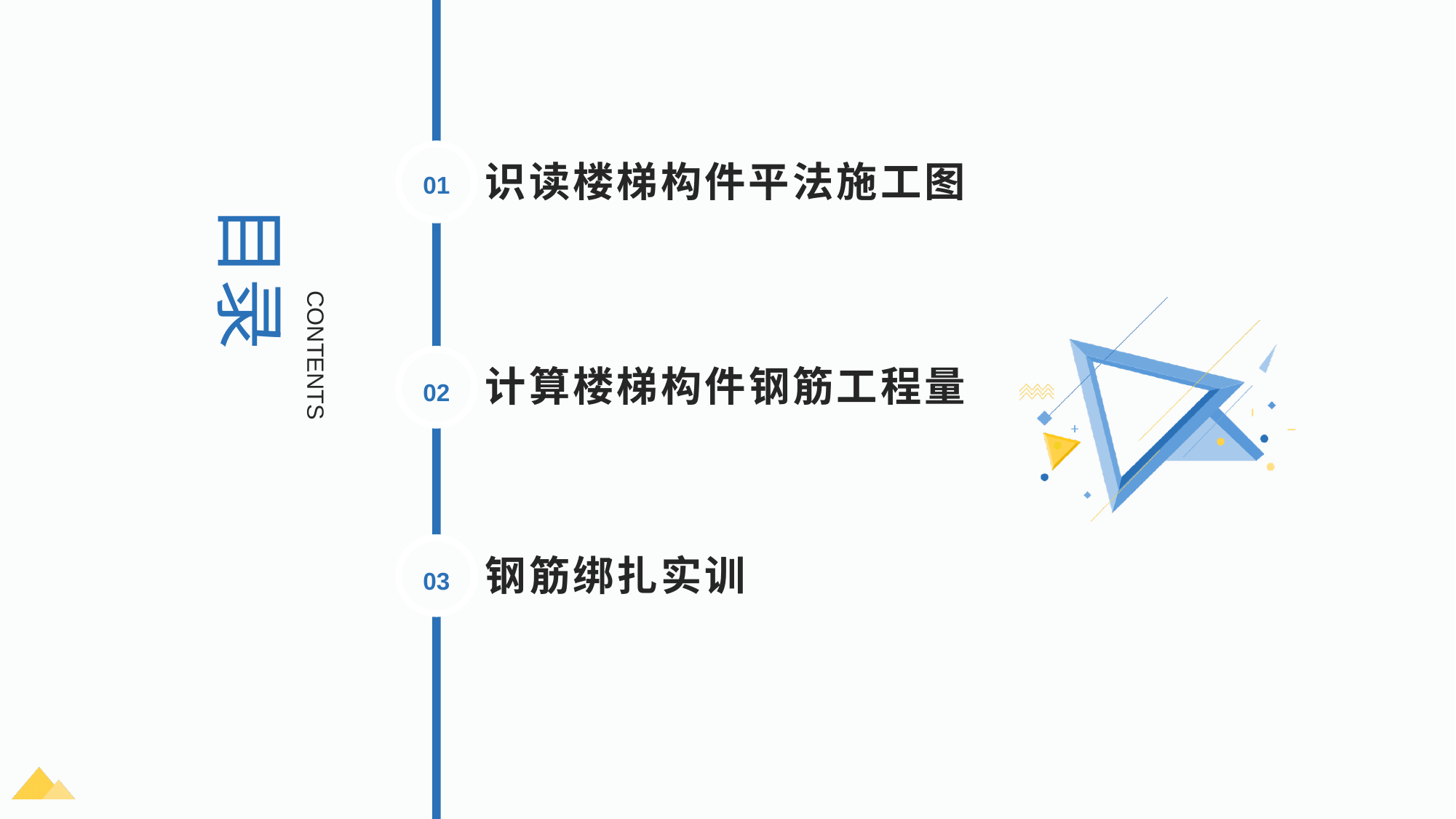

目录
01
识读楼梯构件平法施工图
CONTENTS
02
计算楼梯构件钢筋工程量
03
钢筋绑扎实训